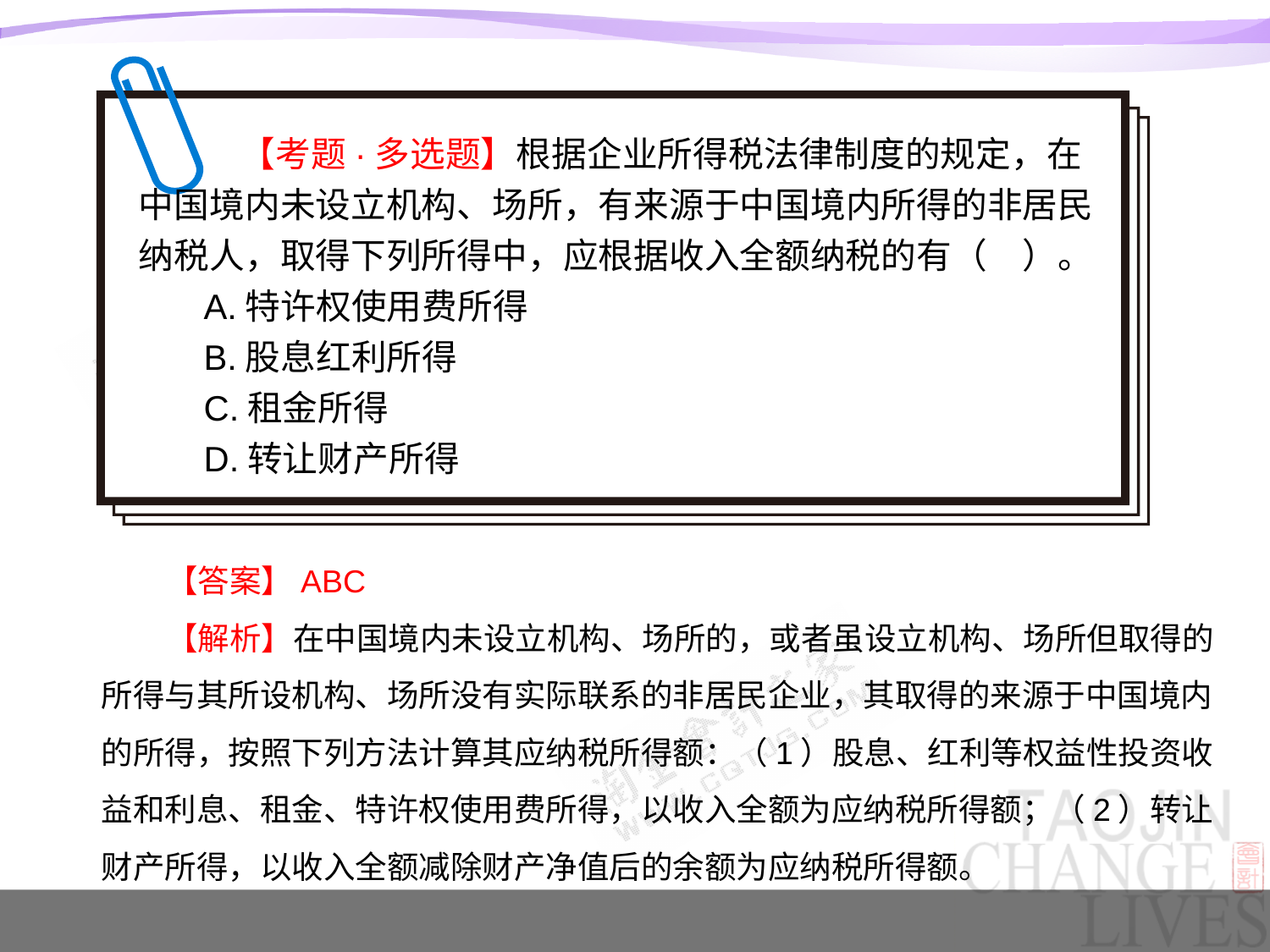

【考题·多选题】根据企业所得税法律制度的规定，在中国境内未设立机构、场所，有来源于中国境内所得的非居民纳税人，取得下列所得中，应根据收入全额纳税的有（　）。
A.特许权使用费所得
B.股息红利所得
C.租金所得
D.转让财产所得

【答案】ABC
【解析】在中国境内未设立机构、场所的，或者虽设立机构、场所但取得的所得与其所设机构、场所没有实际联系的非居民企业，其取得的来源于中国境内的所得，按照下列方法计算其应纳税所得额：（1）股息、红利等权益性投资收益和利息、租金、特许权使用费所得，以收入全额为应纳税所得额；（2）转让财产所得，以收入全额减除财产净值后的余额为应纳税所得额。